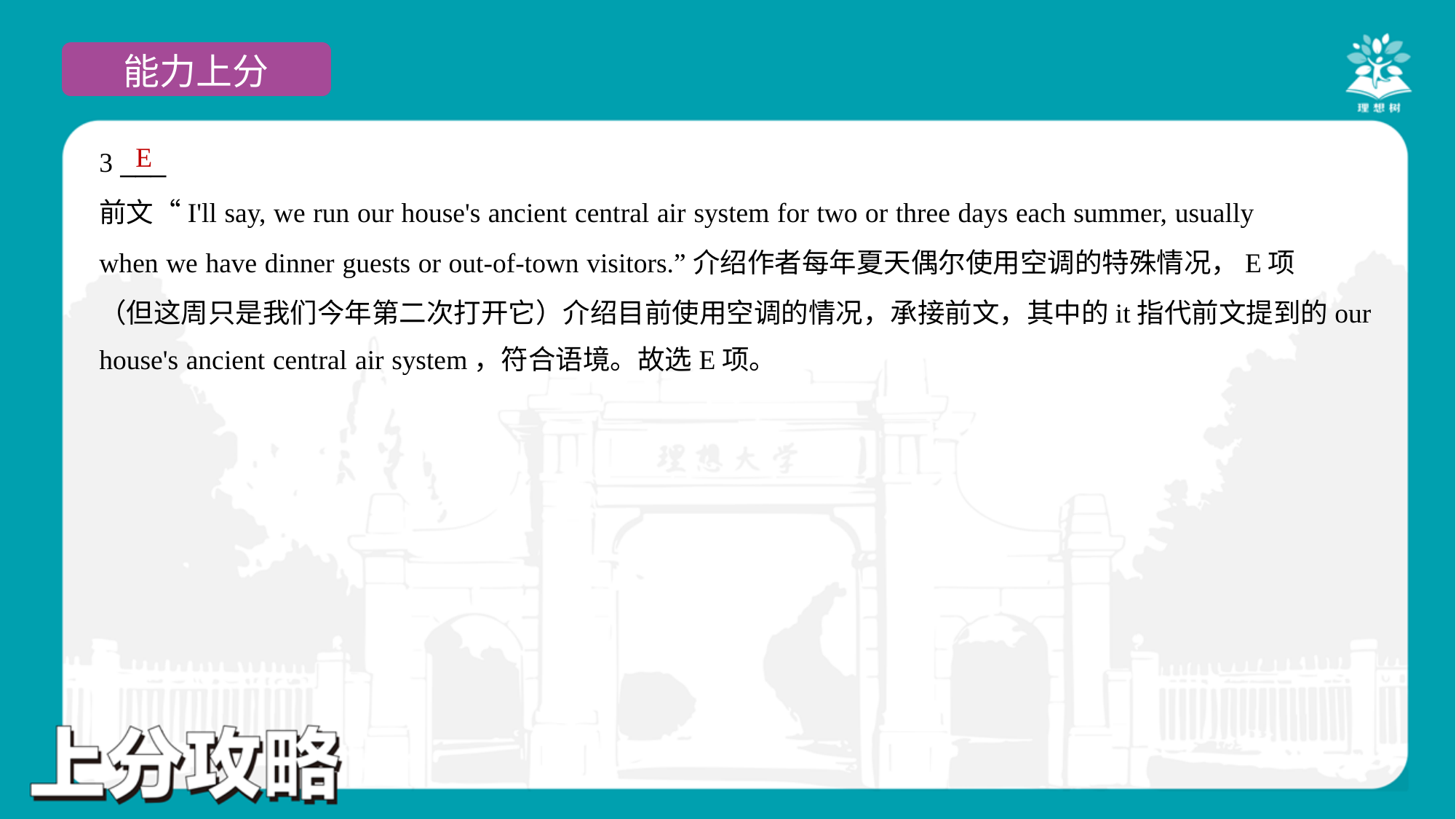

E
3 ___
前文“I'll say, we run our house's ancient central air system for two or three days each summer, usually
when we have dinner guests or out-of-town visitors.”介绍作者每年夏天偶尔使用空调的特殊情况，E项
（但这周只是我们今年第二次打开它）介绍目前使用空调的情况，承接前文，其中的it指代前文提到的our
house's ancient central air system，符合语境。故选E项。